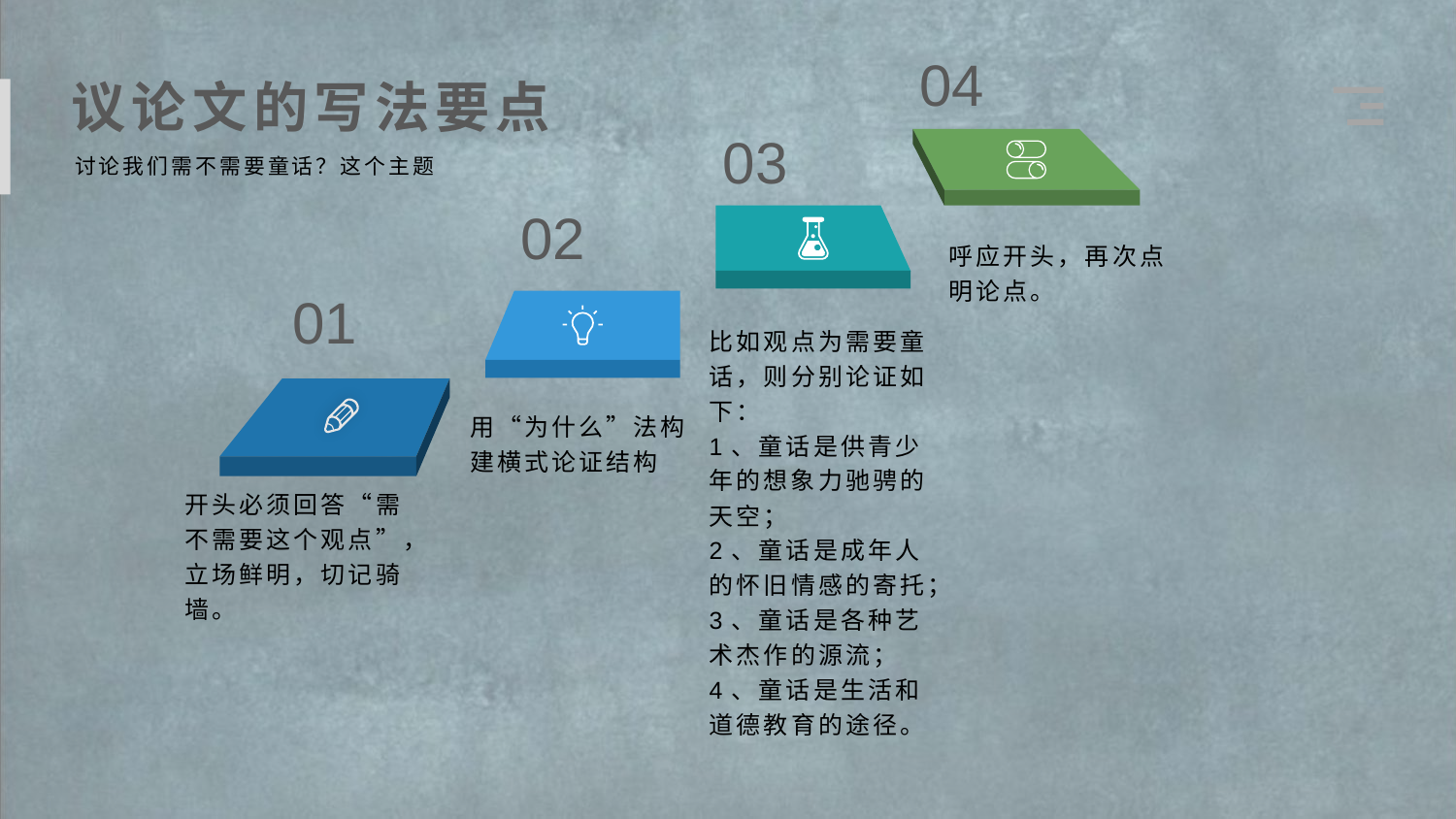

04
议论文的写法要点

03

讨论我们需不需要童话？这个主题

02

呼应开头，再次点明论点。

01

比如观点为需要童话，则分别论证如下：
1、童话是供青少年的想象力驰骋的天空；
2、童话是成年人的怀旧情感的寄托；
3、童话是各种艺术杰作的源流；
4、童话是生活和道德教育的途径。

用“为什么”法构建横式论证结构

开头必须回答“需不需要这个观点”，立场鲜明，切记骑墙。